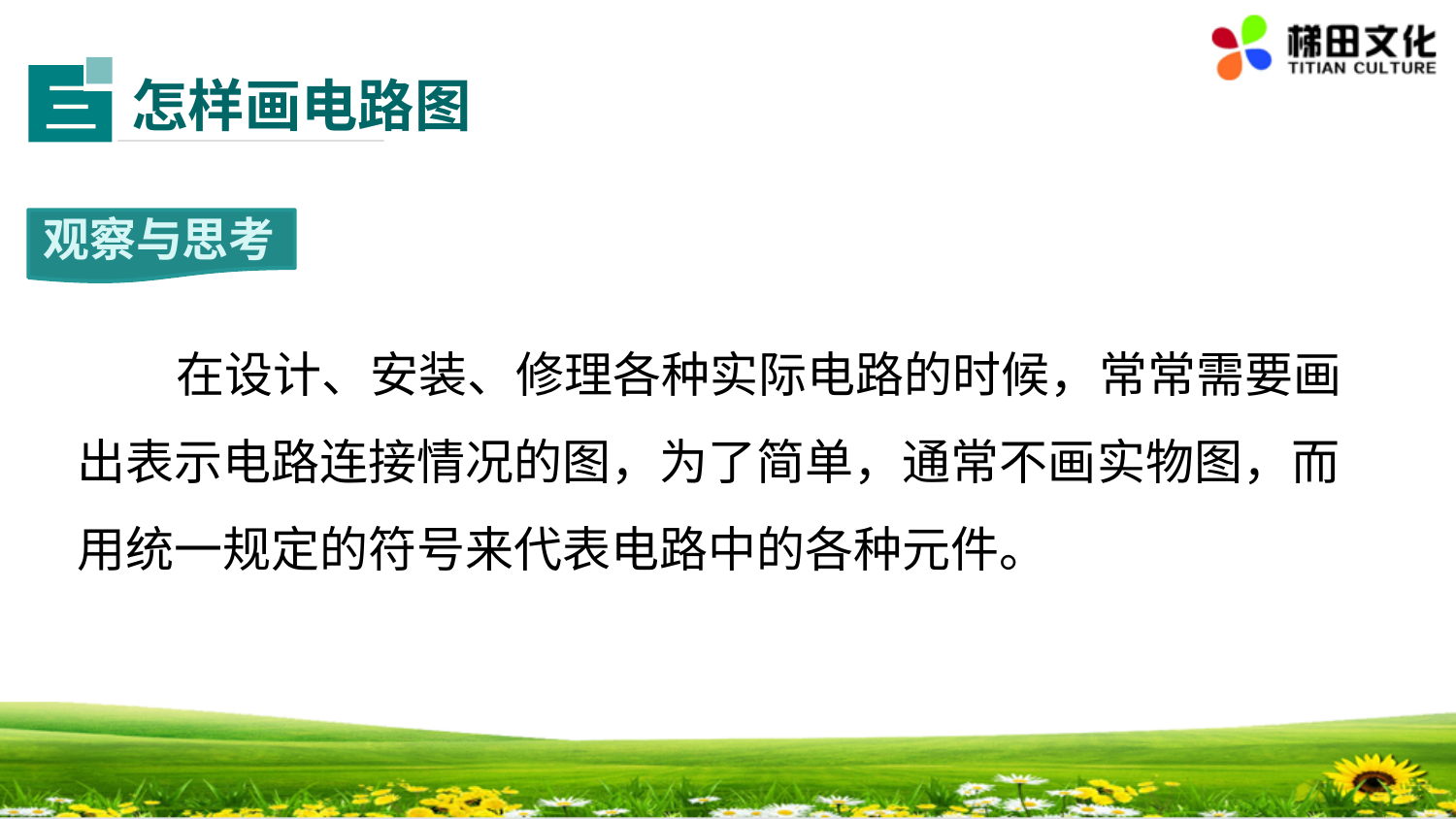

怎样画电路图
三

观察与思考

        在设计、安装、修理各种实际电路的时候，常常需要画出表示电路连接情况的图，为了简单，通常不画实物图，而用统一规定的符号来代表电路中的各种元件。